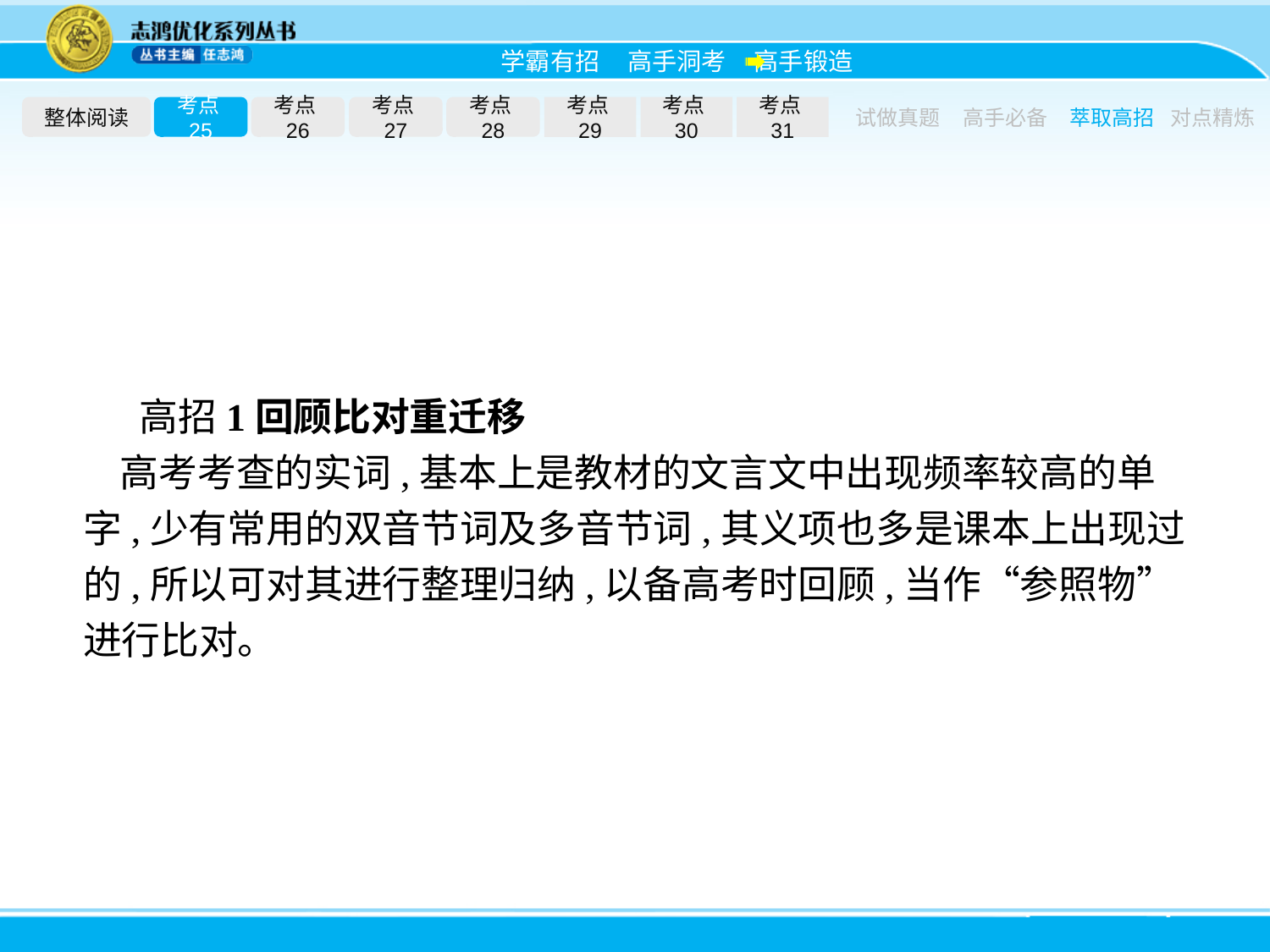

整体阅读
考点25
考点26
考点27
考点28
考点29
考点30
考点31
试做真题
高手必备
萃取高招
对点精炼
高招1回顾比对重迁移
高考考查的实词,基本上是教材的文言文中出现频率较高的单字,少有常用的双音节词及多音节词,其义项也多是课本上出现过的,所以可对其进行整理归纳,以备高考时回顾,当作“参照物”进行比对。